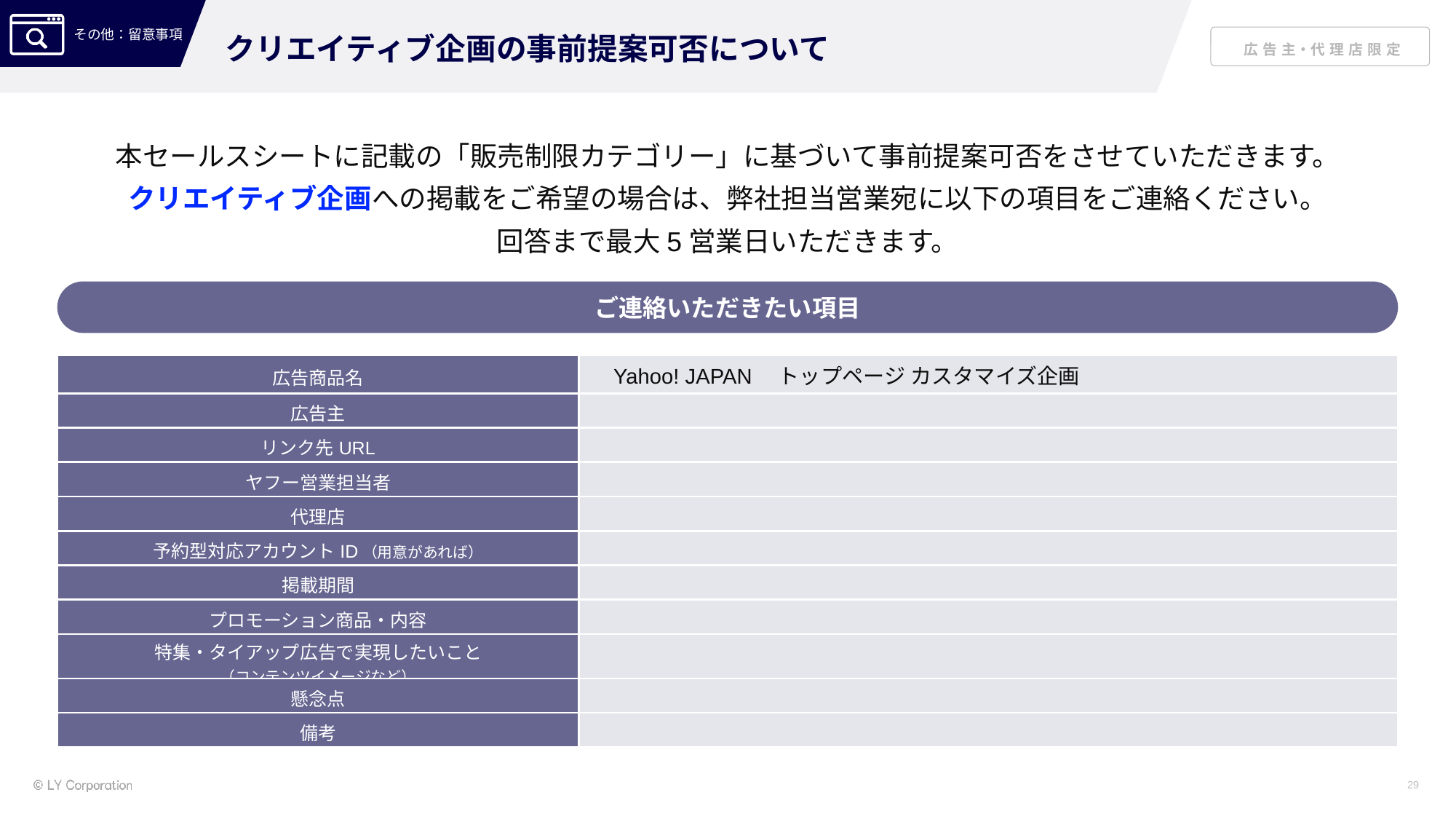

クリエイティブ企画の事前提案可否について
本セールスシートに記載の「販売制限カテゴリー」に基づいて事前提案可否をさせていただきます。
クリエイティブ企画への掲載をご希望の場合は、弊社担当営業宛に以下の項目をご連絡ください。
回答まで最大5営業日いただきます。
ご連絡いただきたい項目
| 広告商品名 | Yahoo! JAPAN　トップページ カスタマイズ企画 |
| --- | --- |
| 広告主 |  |
| リンク先URL |  |
| ヤフー営業担当者 |  |
| 代理店 |  |
| 予約型対応アカウントID（用意があれば） |  |
| 掲載期間 |  |
| プロモーション商品・内容 |  |
| 特集・タイアップ広告で実現したいこと （コンテンツイメージなど） |  |
| 懸念点 |  |
| 備考 |  |